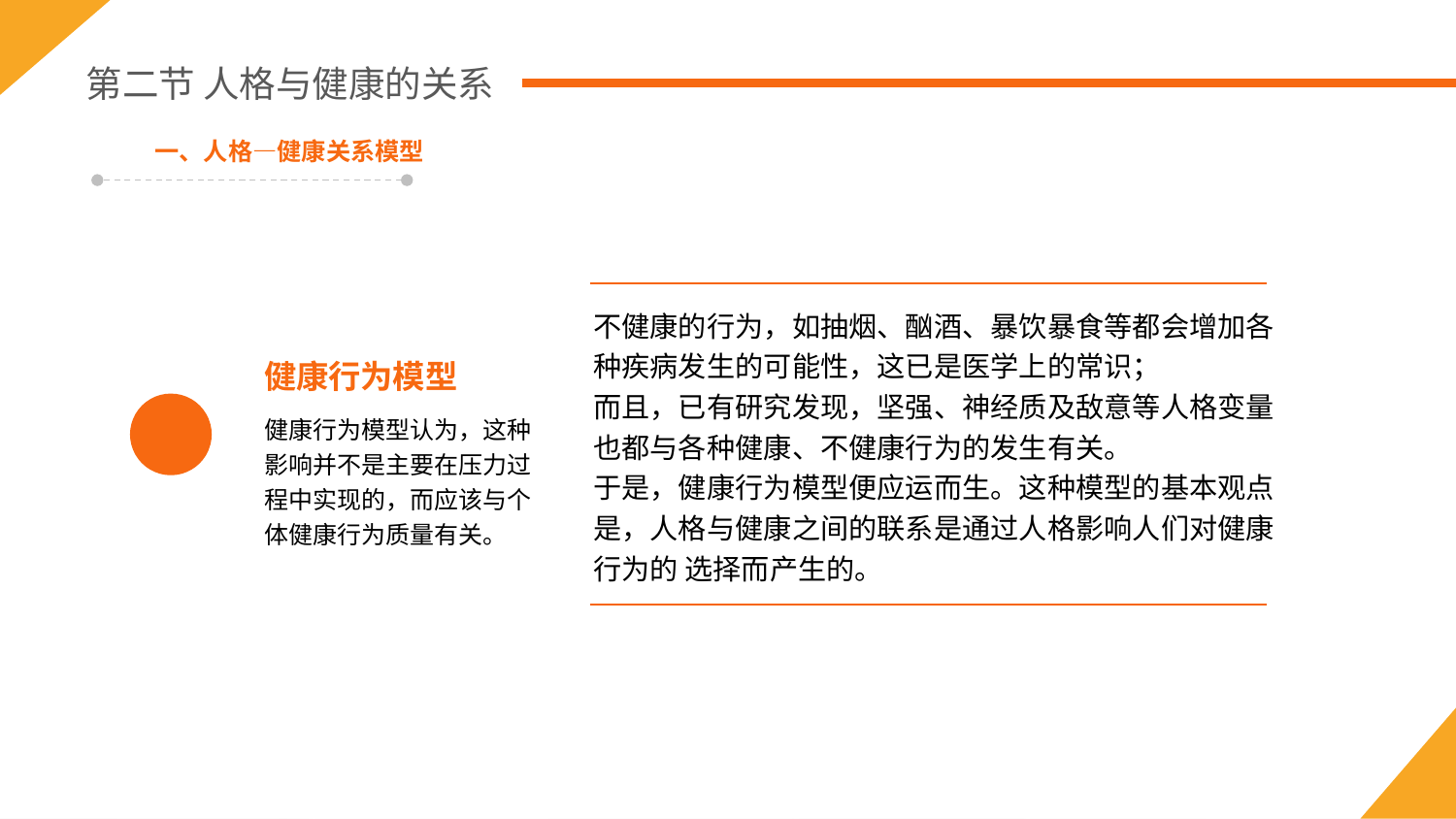

第二节 人格与健康的关系
一、人格—健康关系模型
不健康的行为，如抽烟、酗酒、暴饮暴食等都会增加各种疾病发生的可能性，这已是医学上的常识；
而且，已有研究发现，坚强、神经质及敌意等人格变量也都与各种健康、不健康行为的发生有关。
于是，健康行为模型便应运而生。这种模型的基本观点是，人格与健康之间的联系是通过人格影响人们对健康行为的 选择而产生的。
健康行为模型
健康行为模型认为，这种影响并不是主要在压力过程中实现的，而应该与个体健康行为质量有关。